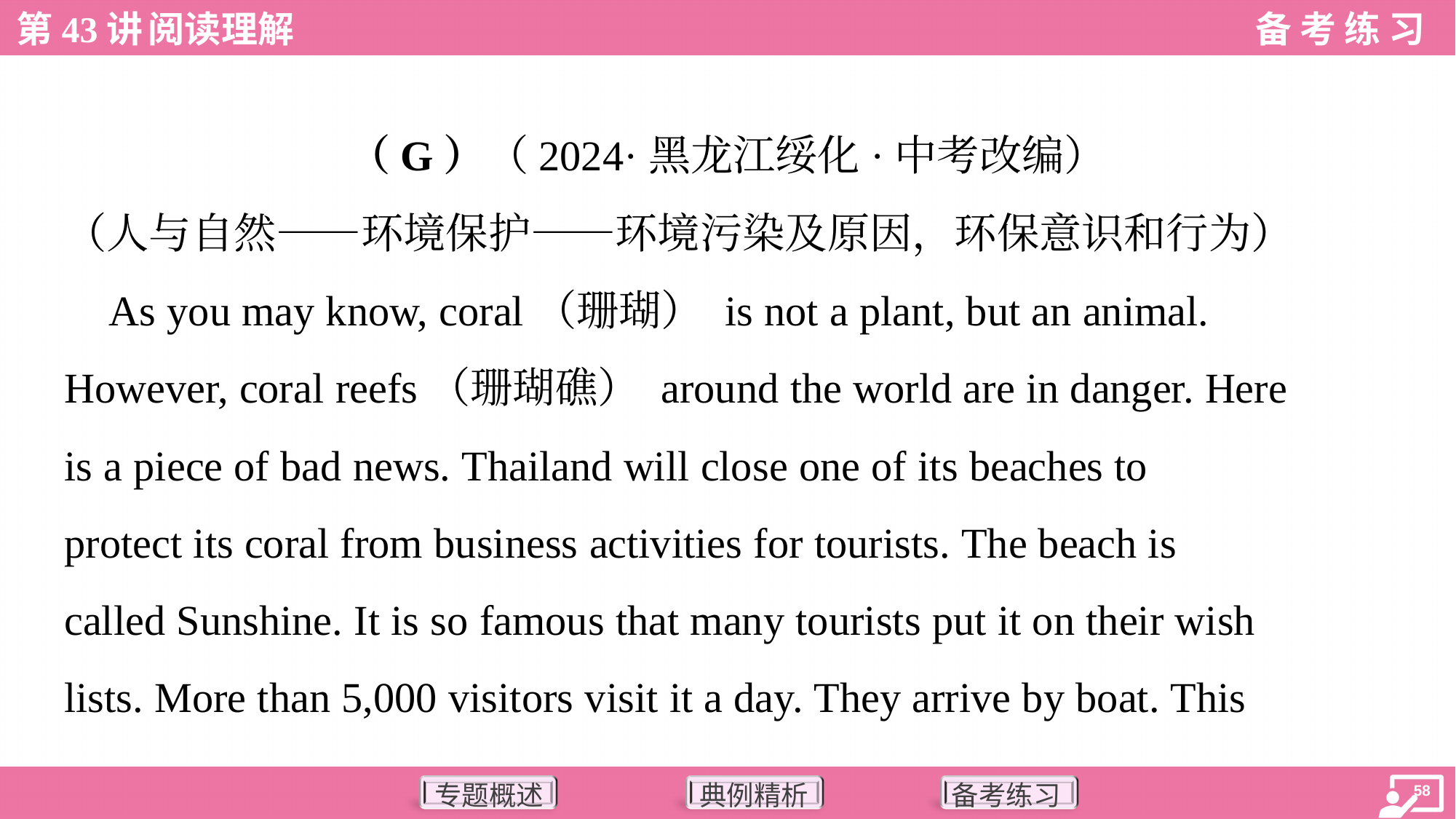

（G）（2024·黑龙江绥化·中考改编）
（人与自然——环境保护——环境污染及原因，环保意识和行为）
    As you may know, coral（珊瑚） is not a plant, but an animal.
However, coral reefs（珊瑚礁） around the world are in danger. Here
is a piece of bad news. Thailand will close one of its beaches to
protect its coral from business activities for tourists. The beach is
called Sunshine. It is so famous that many tourists put it on their wish
lists. More than 5,000 visitors visit it a day. They arrive by boat. This